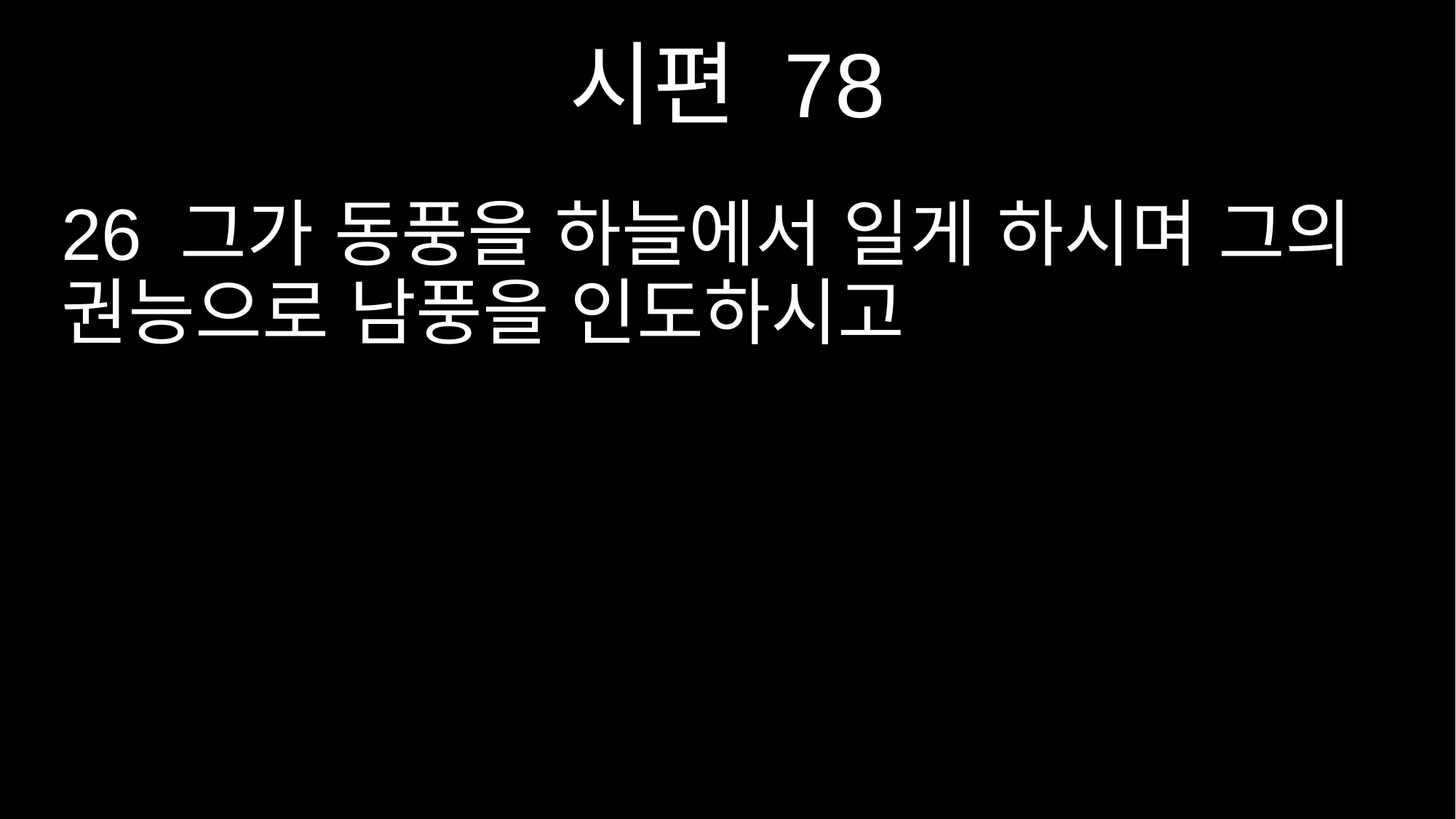

시편 78
26 그가 동풍을 하늘에서 일게 하시며 그의 권능으로 남풍을 인도하시고